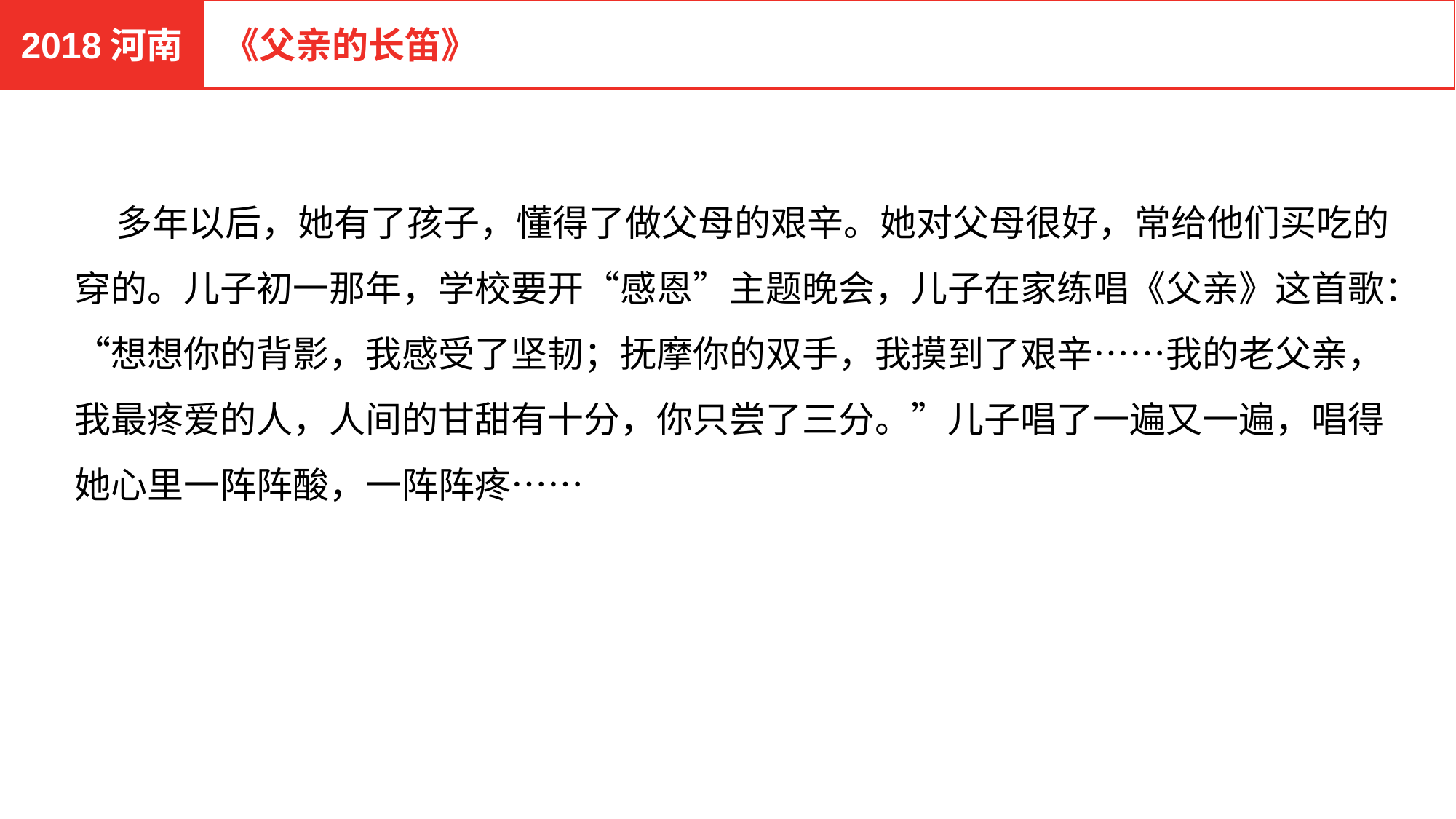

2018河南
《父亲的长笛》
    多年以后，她有了孩子，懂得了做父母的艰辛。她对父母很好，常给他们买吃的穿的。儿子初一那年，学校要开“感恩”主题晚会，儿子在家练唱《父亲》这首歌：“想想你的背影，我感受了坚韧；抚摩你的双手，我摸到了艰辛……我的老父亲，我最疼爱的人，人间的甘甜有十分，你只尝了三分。”儿子唱了一遍又一遍，唱得她心里一阵阵酸，一阵阵疼……